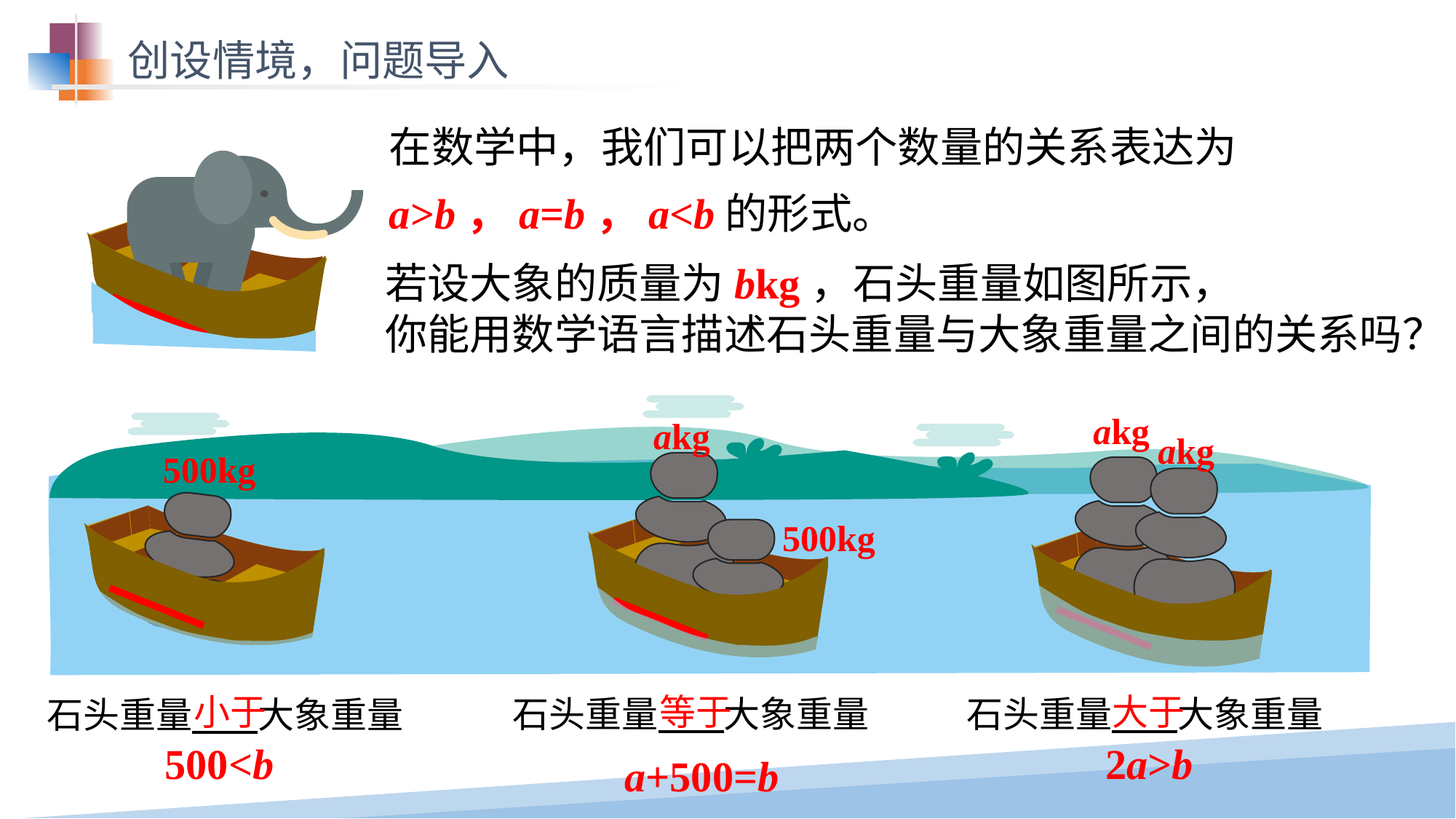

创设情境，问题导入
在数学中，我们可以把两个数量的关系表达为
a>b，a=b，a<b的形式。

若设大象的质量为bkg，石头重量如图所示，
你能用数学语言描述石头重量与大象重量之间的关系吗？

akg
akg

akg
500kg

500kg

等于
大于
小于
石头重量        大象重量
石头重量        大象重量
石头重量        大象重量
500<b
2a>b

a+500=b